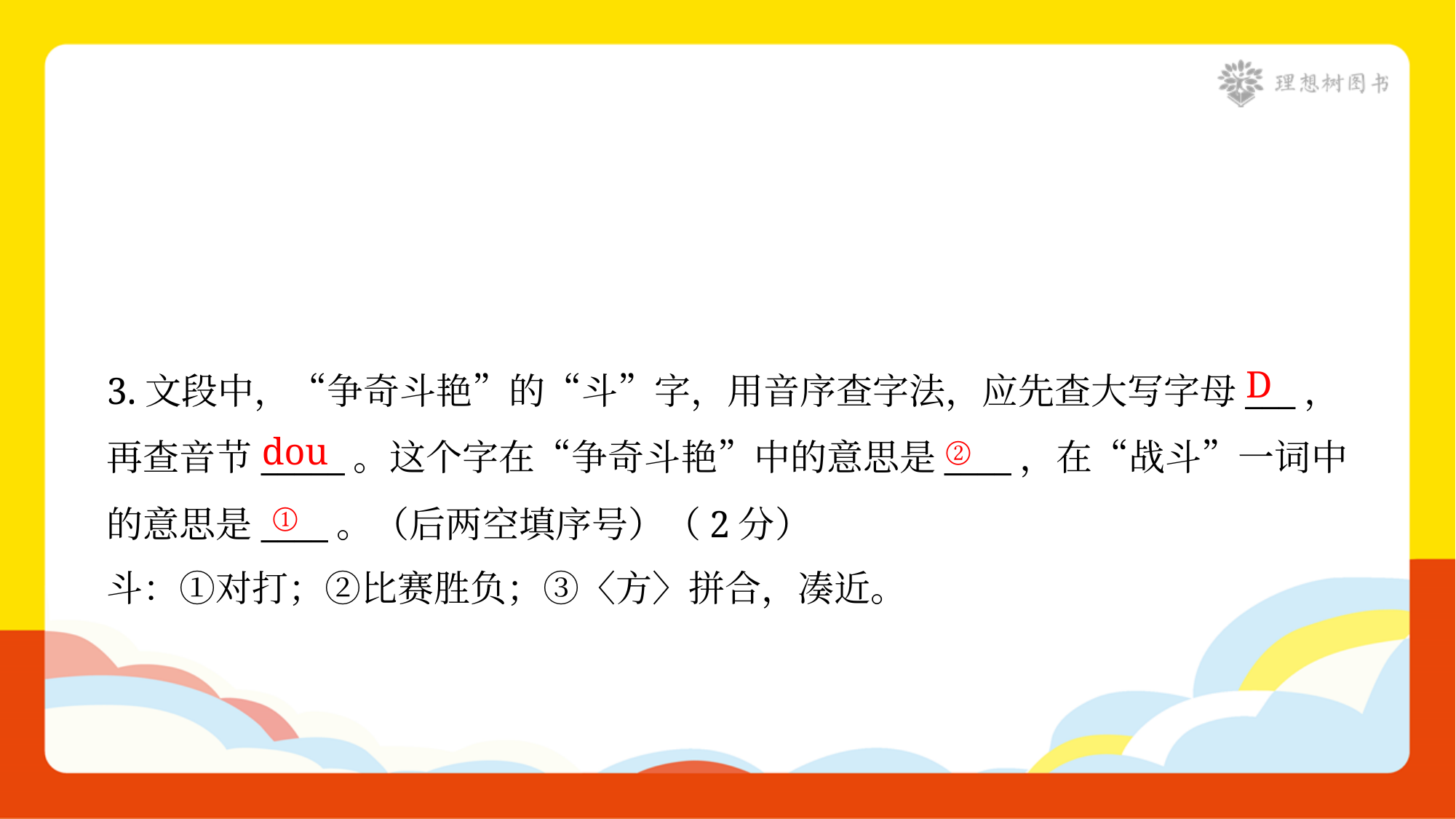

D
3.文段中，“争奇斗艳”的“斗”字，用音序查字法，应先查大写字母___，
再查音节_____。这个字在“争奇斗艳”中的意思是____，在“战斗”一词中
的意思是____。（后两空填序号）（2分）
斗：①对打；②比赛胜负；③〈方〉拼合，凑近。
dou
②
①